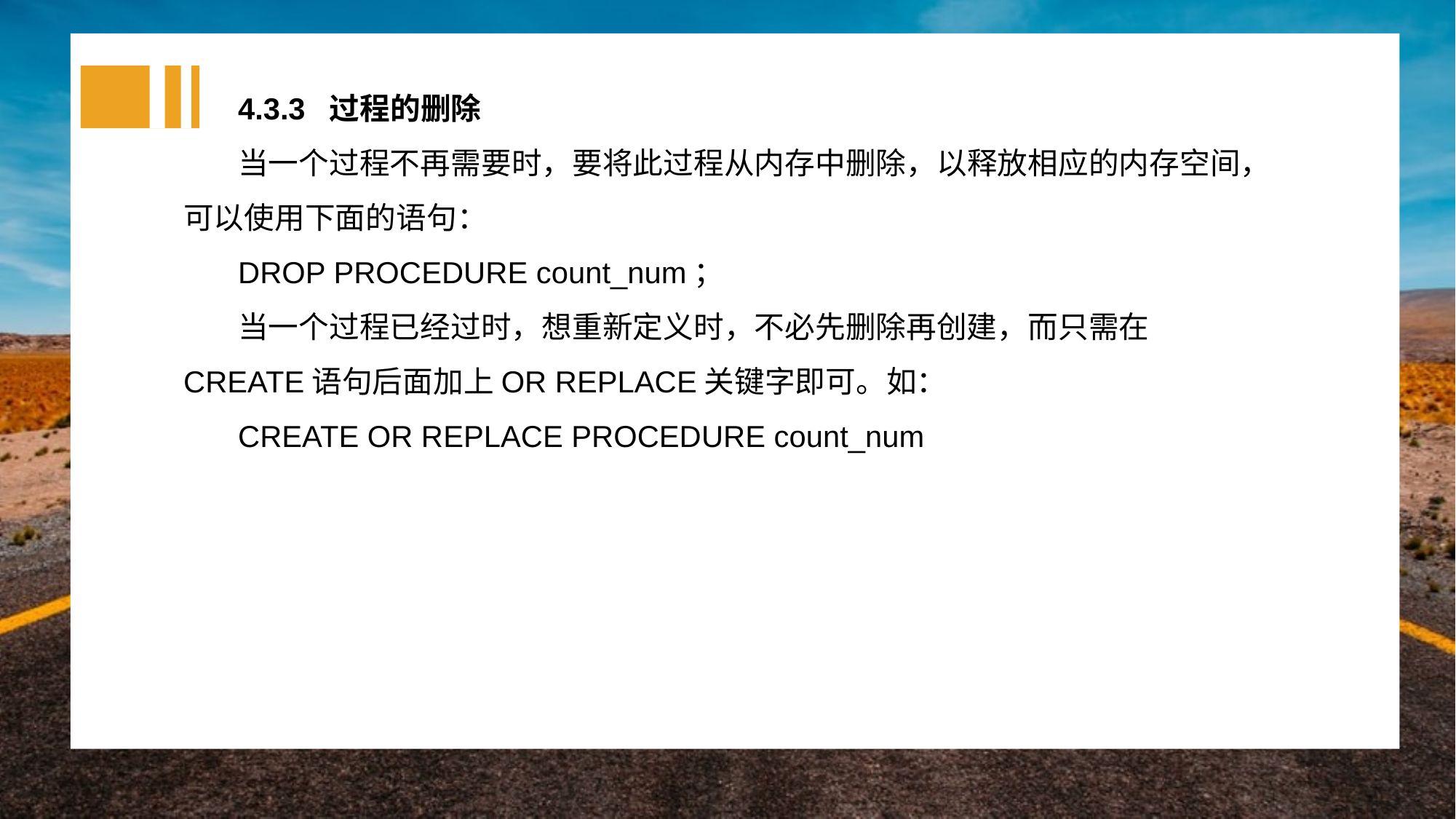

4.3.3  过程的删除
当一个过程不再需要时，要将此过程从内存中删除，以释放相应的内存空间，可以使用下面的语句：
DROP PROCEDURE count_num；
当一个过程已经过时，想重新定义时，不必先删除再创建，而只需在CREATE语句后面加上OR REPLACE关键字即可。如：
CREATE OR REPLACE PROCEDURE count_num